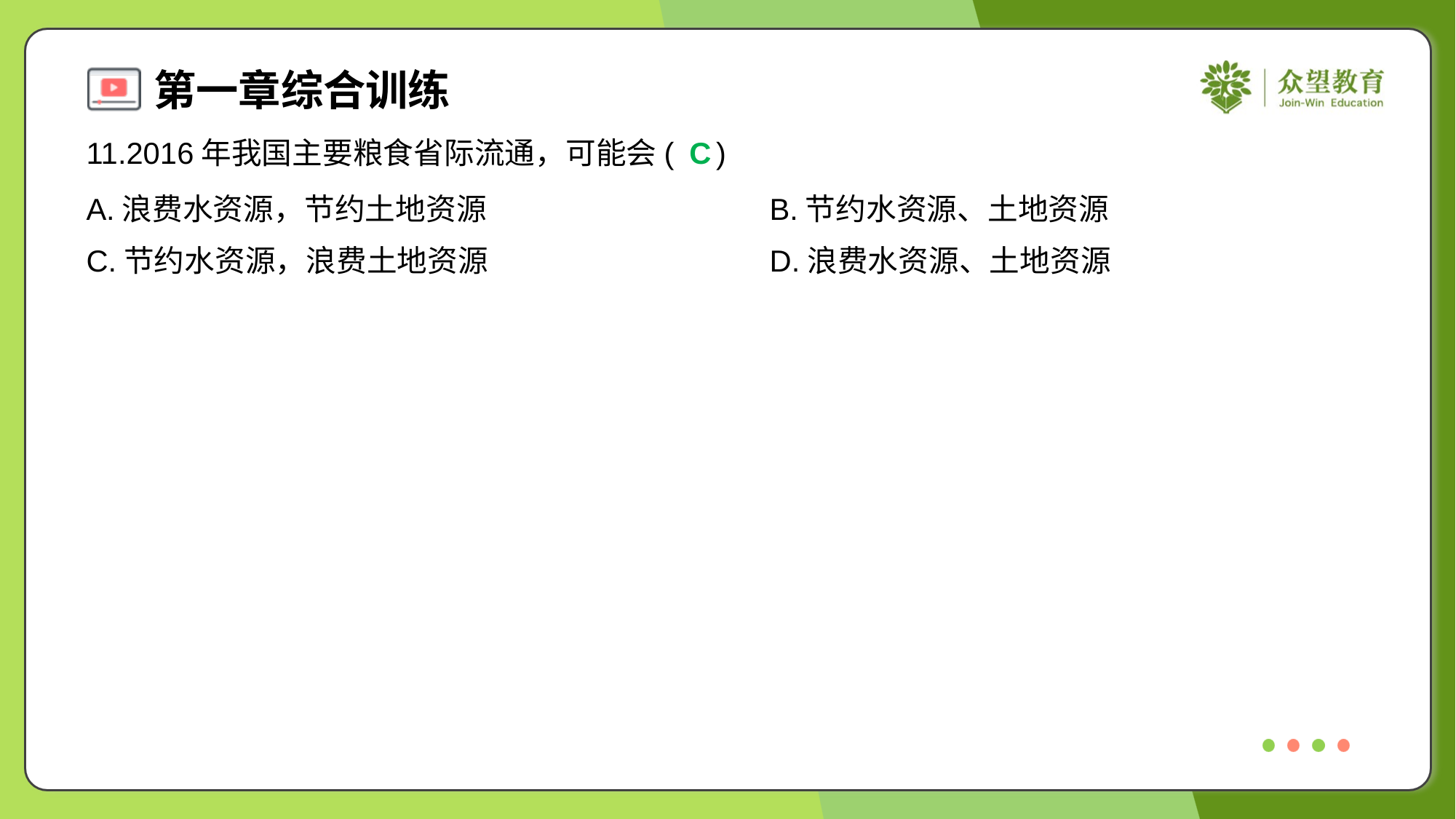

11.2016年我国主要粮食省际流通，可能会(     )
C
A.浪费水资源，节约土地资源	B.节约水资源、土地资源
C.节约水资源，浪费土地资源	D.浪费水资源、土地资源